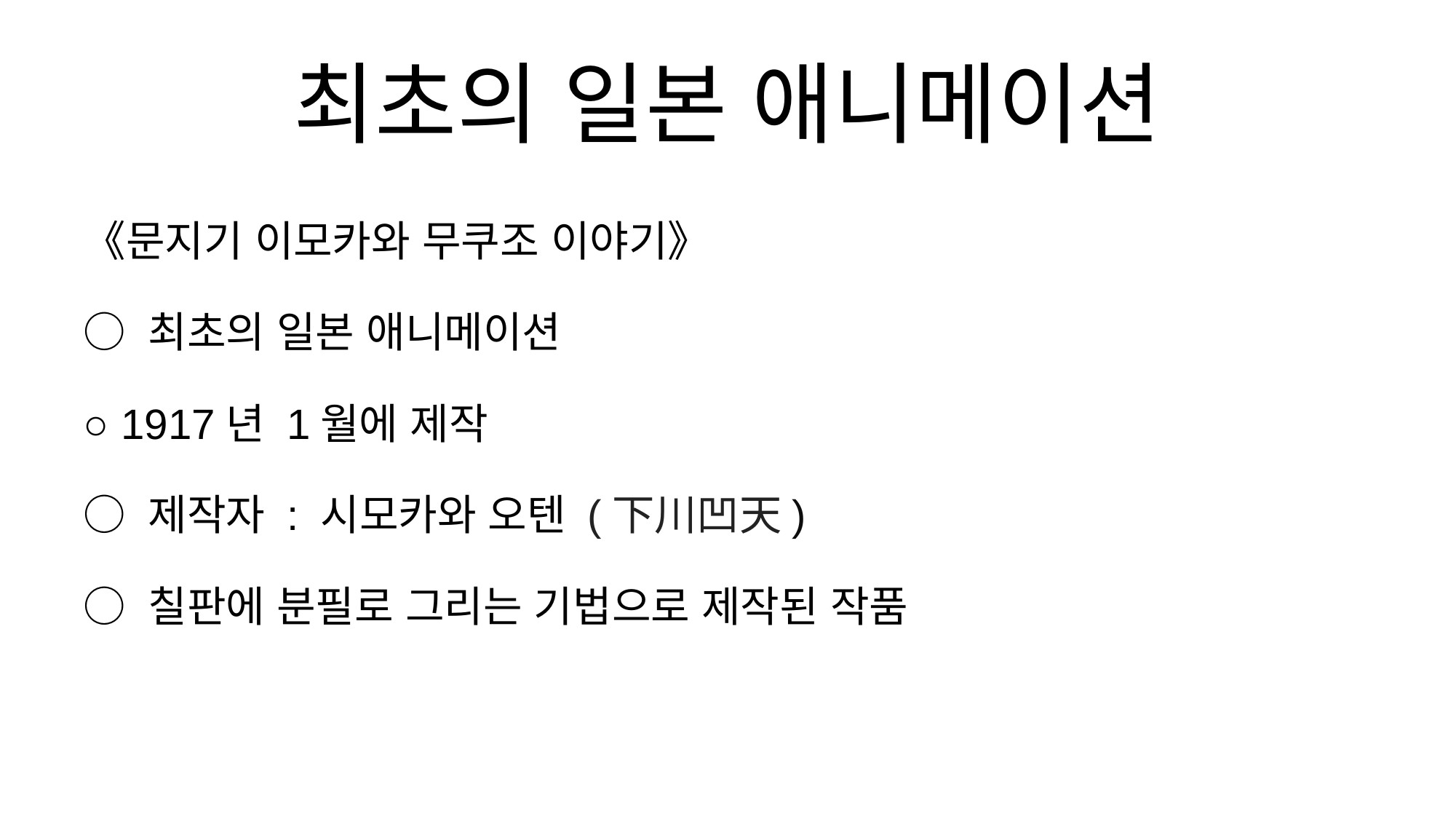

# 최초의 일본 애니메이션
《문지기 이모카와 무쿠조 이야기》

○ 최초의 일본 애니메이션

○ 1917년 1월에 제작

○ 제작자 : 시모카와 오텐 (下川凹天)

○ 칠판에 분필로 그리는 기법으로 제작된 작품